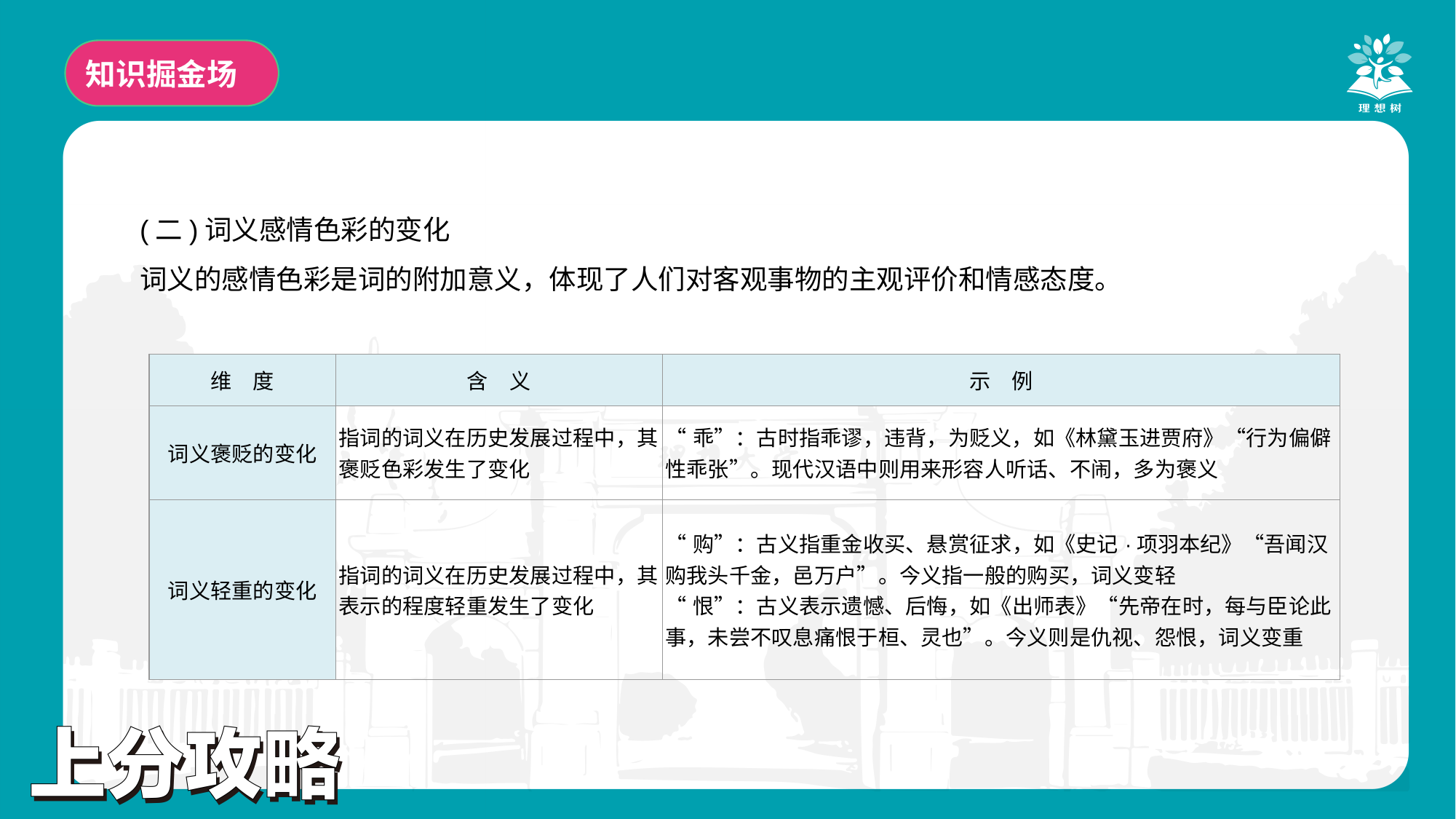

知识掘金场
(二)词义感情色彩的变化
词义的感情色彩是词的附加意义，体现了人们对客观事物的主观评价和情感态度。

| 维　度 | 含　义 | 示　例 |
| --- | --- | --- |
| 词义褒贬的变化 | 指词的词义在历史发展过程中，其褒贬色彩发生了变化 | “乖”：古时指乖谬，违背，为贬义，如《林黛玉进贾府》“行为偏僻性乖张”。现代汉语中则用来形容人听话、不闹，多为褒义 |
| 词义轻重的变化 | 指词的词义在历史发展过程中，其表示的程度轻重发生了变化 | “购”：古义指重金收买、悬赏征求，如《史记·项羽本纪》“吾闻汉购我头千金，邑万户”。今义指一般的购买，词义变轻 “恨”：古义表示遗憾、后悔，如《出师表》“先帝在时，每与臣论此事，未尝不叹息痛恨于桓、灵也”。今义则是仇视、怨恨，词义变重 |